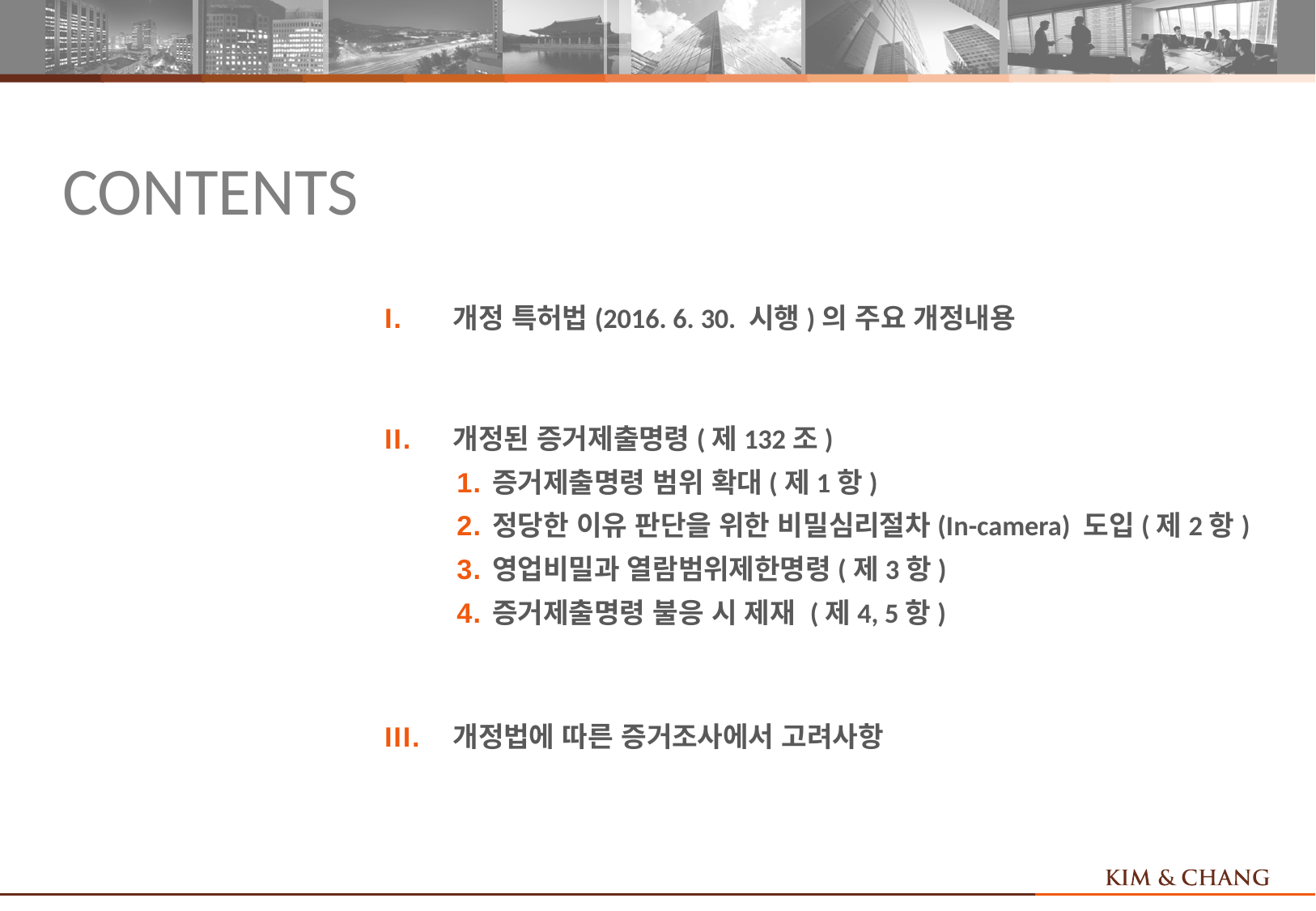

개정 특허법(2016. 6. 30. 시행)의 주요 개정내용

개정된 증거제출명령(제132조)
증거제출명령 범위 확대(제1항)
정당한 이유 판단을 위한 비밀심리절차(In-camera) 도입(제2항)
영업비밀과 열람범위제한명령(제3항)
증거제출명령 불응 시 제재 (제4, 5항)

개정법에 따른 증거조사에서 고려사항